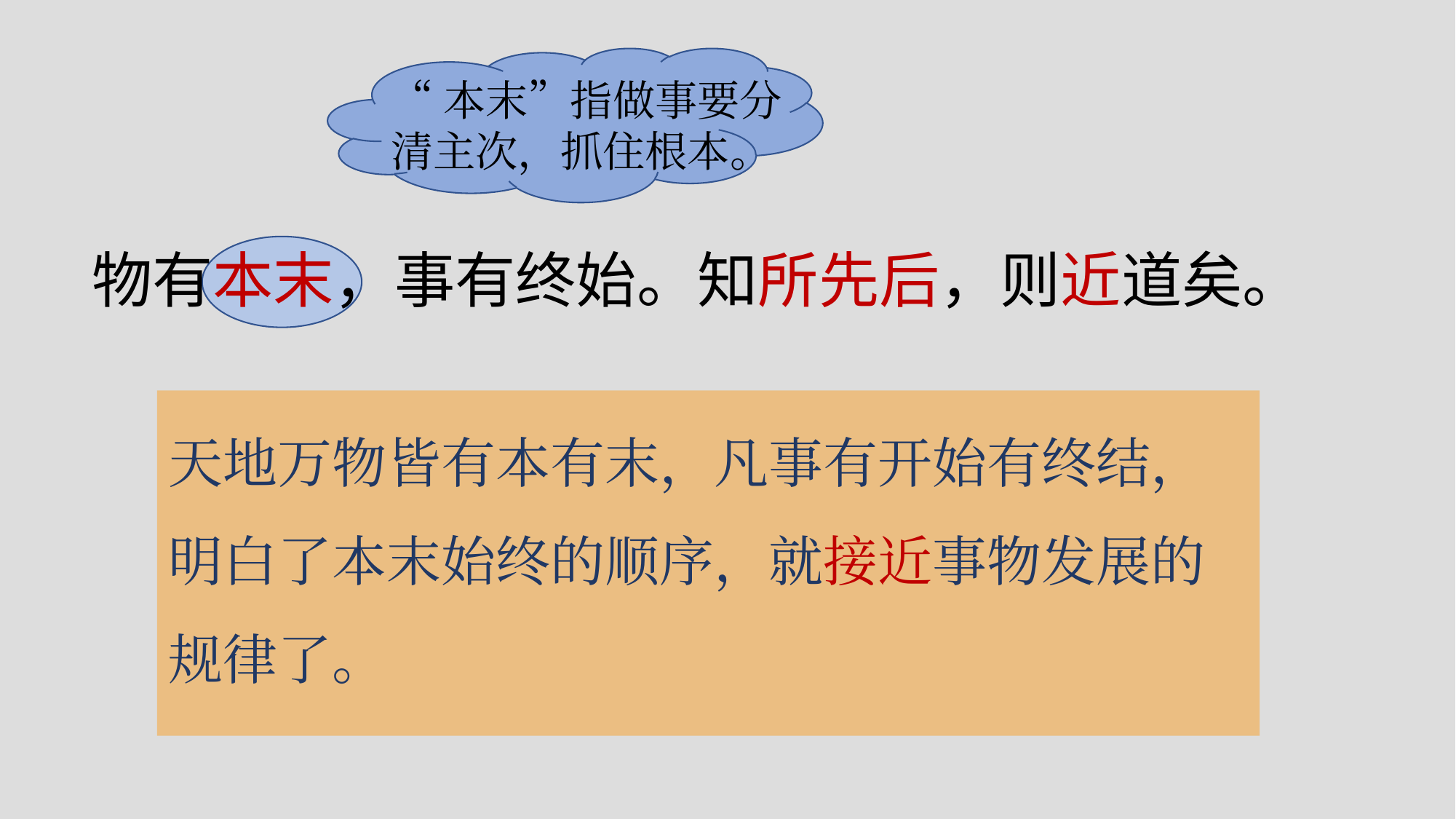

“本末”指做事要分清主次，抓住根本。
物有本末，事有终始。知所先后，则近道矣。

天地万物皆有本有末，凡事有开始有终结，明白了本末始终的顺序，就接近事物发展的规律了。